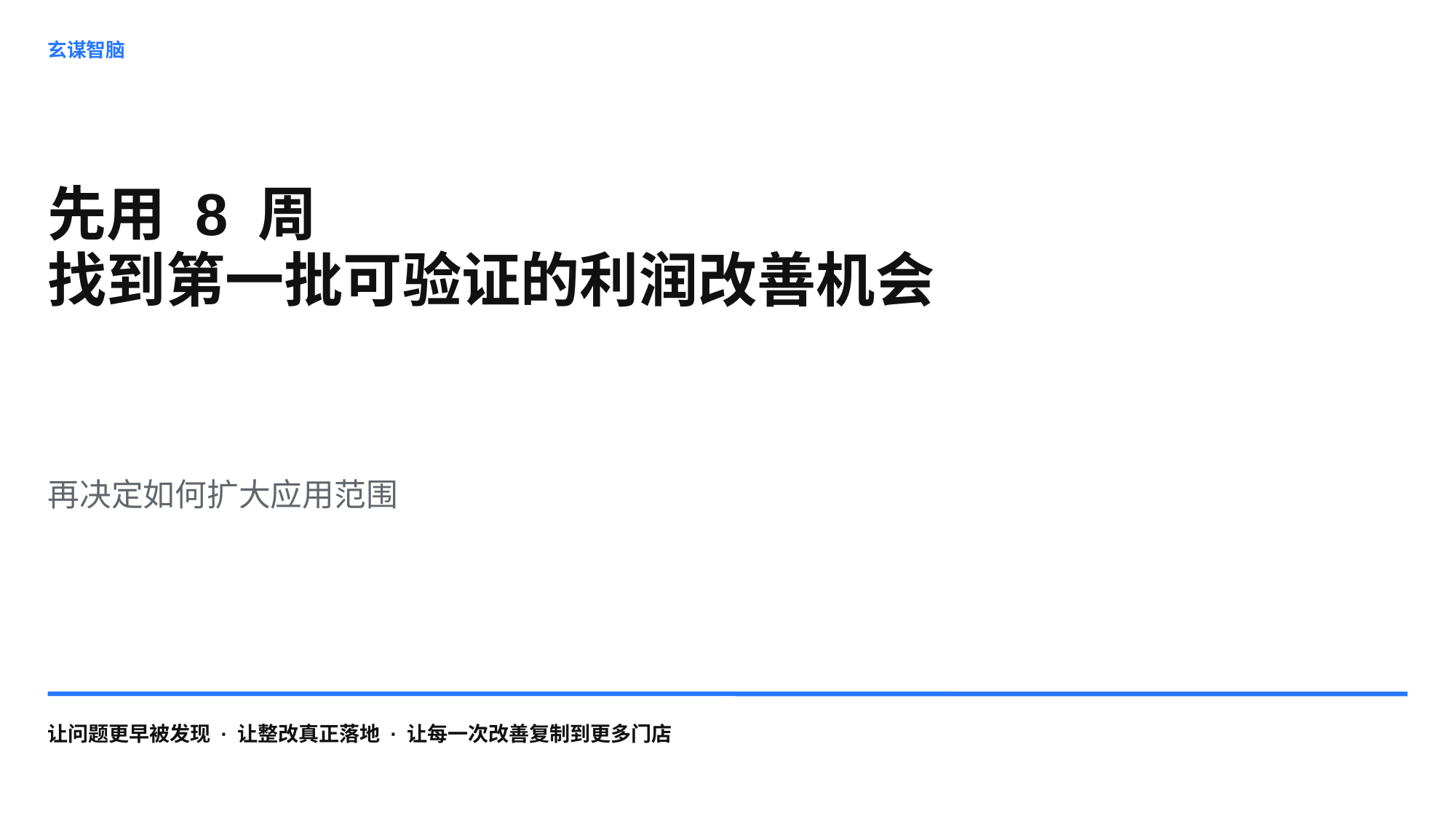

玄谋智脑
先用 8 周
找到第一批可验证的利润改善机会
再决定如何扩大应用范围

让问题更早被发现 · 让整改真正落地 · 让每一次改善复制到更多门店